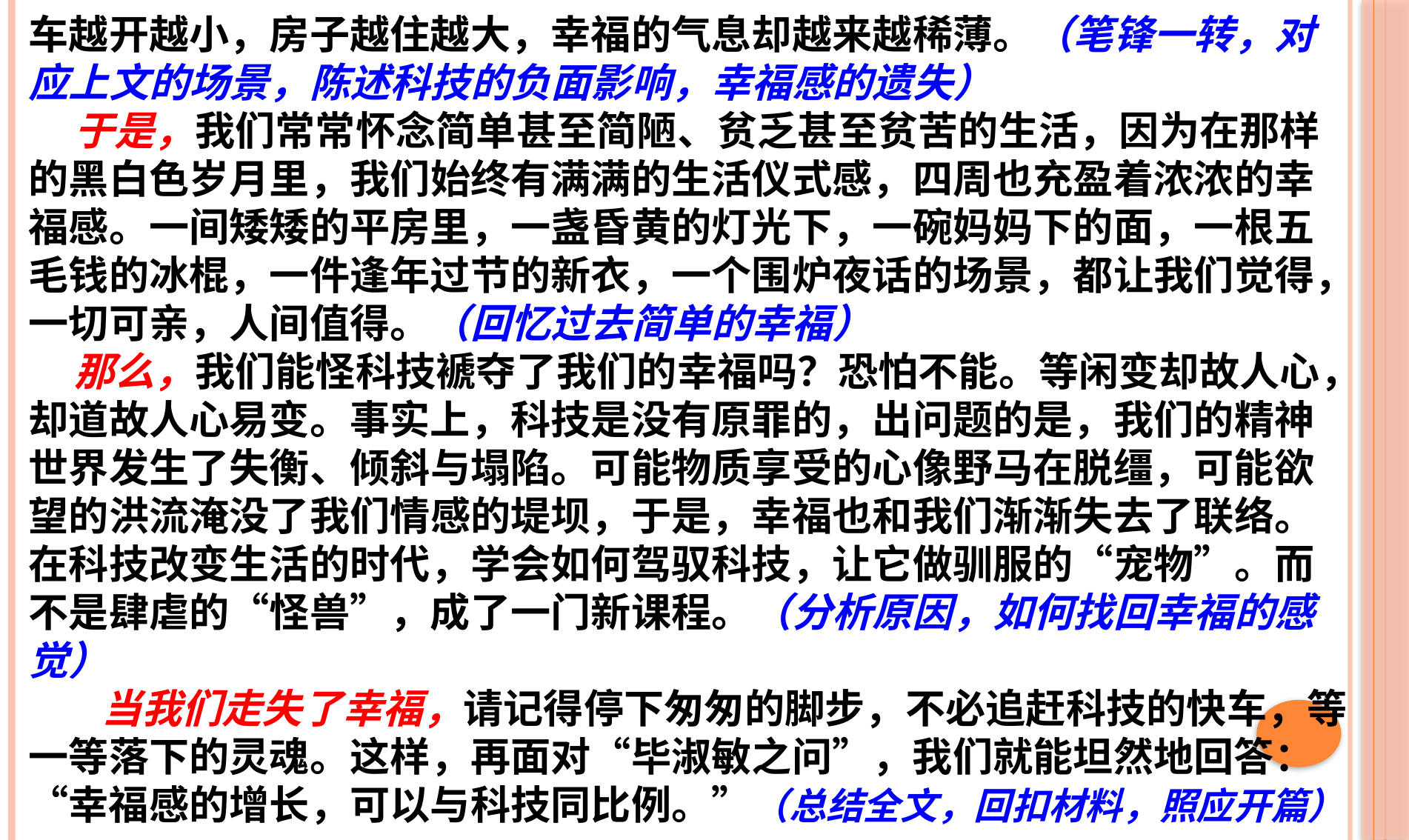

车越开越小，房子越住越大，幸福的气息却越来越稀薄。（笔锋一转，对应上文的场景，陈述科技的负面影响，幸福感的遗失）
    于是，我们常常怀念简单甚至简陋、贫乏甚至贫苦的生活，因为在那样的黑白色岁月里，我们始终有满满的生活仪式感，四周也充盈着浓浓的幸福感。一间矮矮的平房里，一盏昏黄的灯光下，一碗妈妈下的面，一根五毛钱的冰棍，一件逢年过节的新衣，一个围炉夜话的场景，都让我们觉得，一切可亲，人间值得。（回忆过去简单的幸福）
    那么，我们能怪科技褫夺了我们的幸福吗？恐怕不能。等闲变却故人心，却道故人心易变。事实上，科技是没有原罪的，出问题的是，我们的精神世界发生了失衡、倾斜与塌陷。可能物质享受的心像野马在脱缰，可能欲望的洪流淹没了我们情感的堤坝，于是，幸福也和我们渐渐失去了联络。在科技改变生活的时代，学会如何驾驭科技，让它做驯服的“宠物”。而不是肆虐的“怪兽”，成了一门新课程。（分析原因，如何找回幸福的感觉）
       当我们走失了幸福，请记得停下匆匆的脚步，不必追赶科技的快车，等一等落下的灵魂。这样，再面对“毕淑敏之问”，我们就能坦然地回答：“幸福感的增长，可以与科技同比例。”（总结全文，回扣材料，照应开篇）